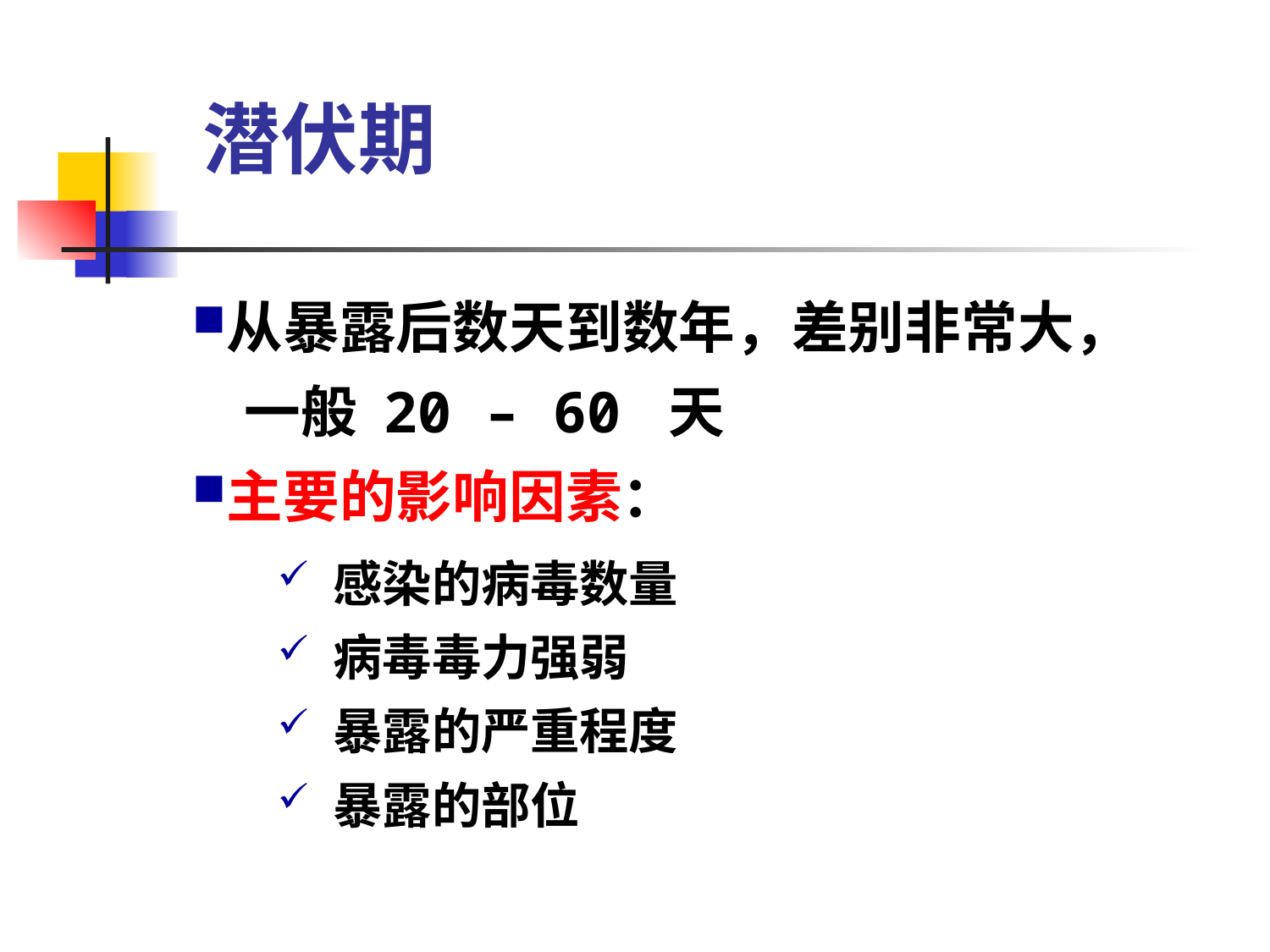

潜伏期
从暴露后数天到数年，差别非常大，
   一般 20 – 60 天
主要的影响因素：
 感染的病毒数量
 病毒毒力强弱
 暴露的严重程度
 暴露的部位